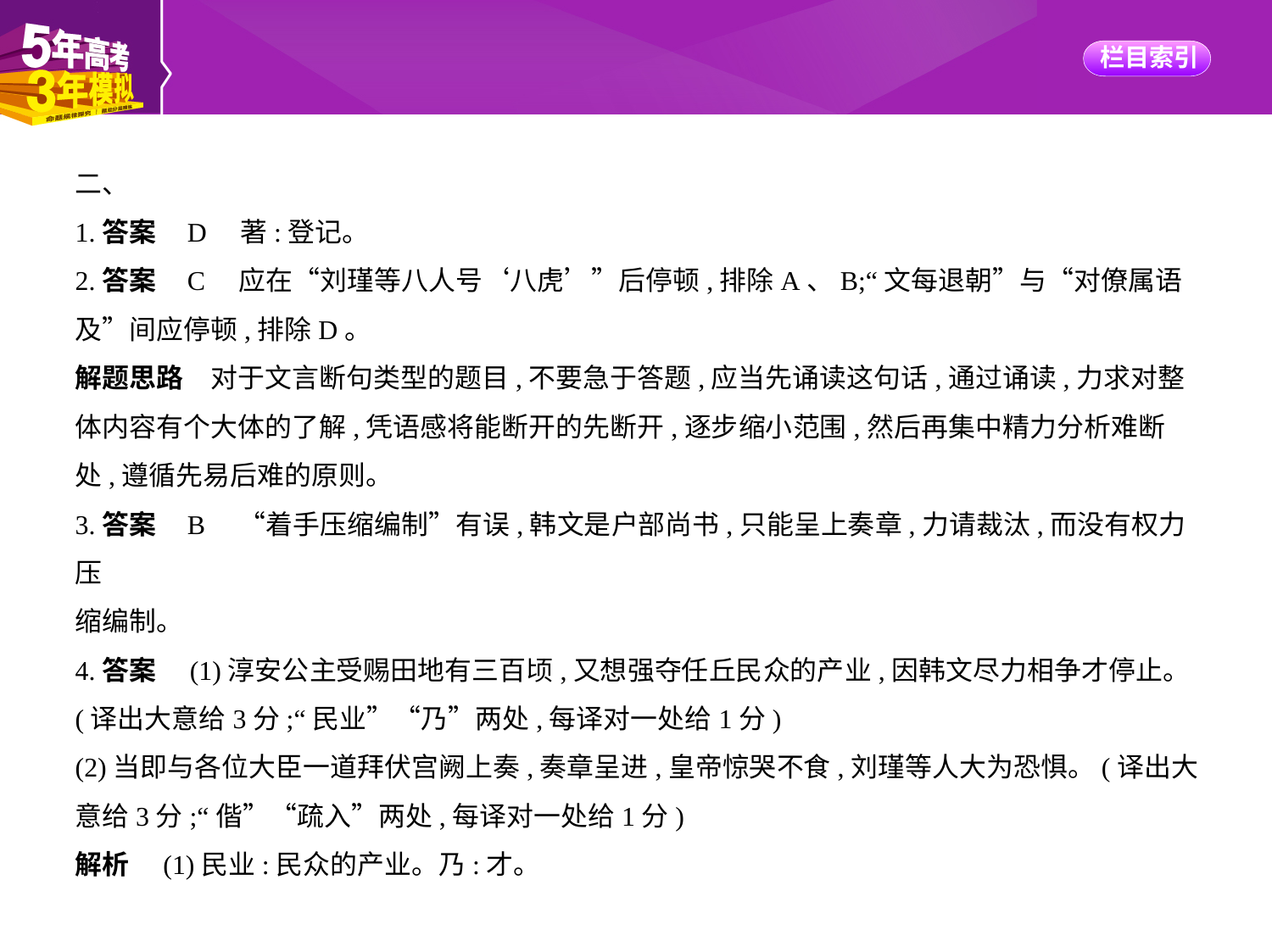

二、
1.答案    D　著:登记。
2.答案    C　应在“刘瑾等八人号‘八虎’”后停顿,排除A、B;“文每退朝”与“对僚属语
及”间应停顿,排除D。
解题思路　对于文言断句类型的题目,不要急于答题,应当先诵读这句话,通过诵读,力求对整
体内容有个大体的了解,凭语感将能断开的先断开,逐步缩小范围,然后再集中精力分析难断
处,遵循先易后难的原则。
3.答案    B　“着手压缩编制”有误,韩文是户部尚书,只能呈上奏章,力请裁汰,而没有权力压
缩编制。
4.答案　(1)淳安公主受赐田地有三百顷,又想强夺任丘民众的产业,因韩文尽力相争才停止。
(译出大意给3分;“民业”“乃”两处,每译对一处给1分)
(2)当即与各位大臣一道拜伏宫阙上奏,奏章呈进,皇帝惊哭不食,刘瑾等人大为恐惧。(译出大
意给3分;“偕”“疏入”两处,每译对一处给1分)
解析　(1)民业:民众的产业。乃:才。